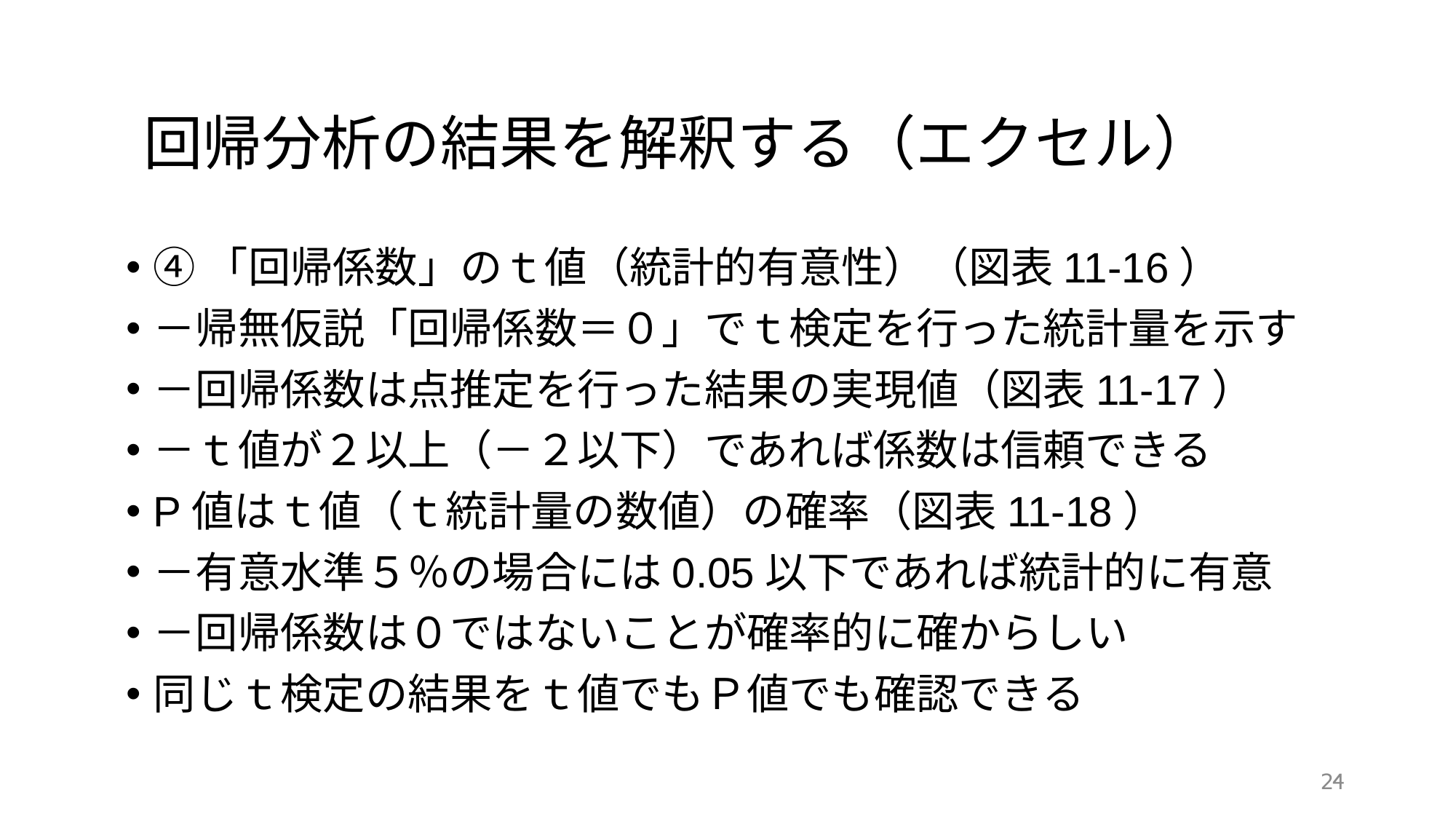

# 回帰分析の結果を解釈する（エクセル）
④「回帰係数」のｔ値（統計的有意性）（図表11-16）
－帰無仮説「回帰係数＝０」でｔ検定を行った統計量を示す
－回帰係数は点推定を行った結果の実現値（図表11-17）
－ｔ値が２以上（－２以下）であれば係数は信頼できる
P値はｔ値（ｔ統計量の数値）の確率（図表11-18）
－有意水準５％の場合には0.05以下であれば統計的に有意
－回帰係数は０ではないことが確率的に確からしい
同じｔ検定の結果をｔ値でもＰ値でも確認できる

24